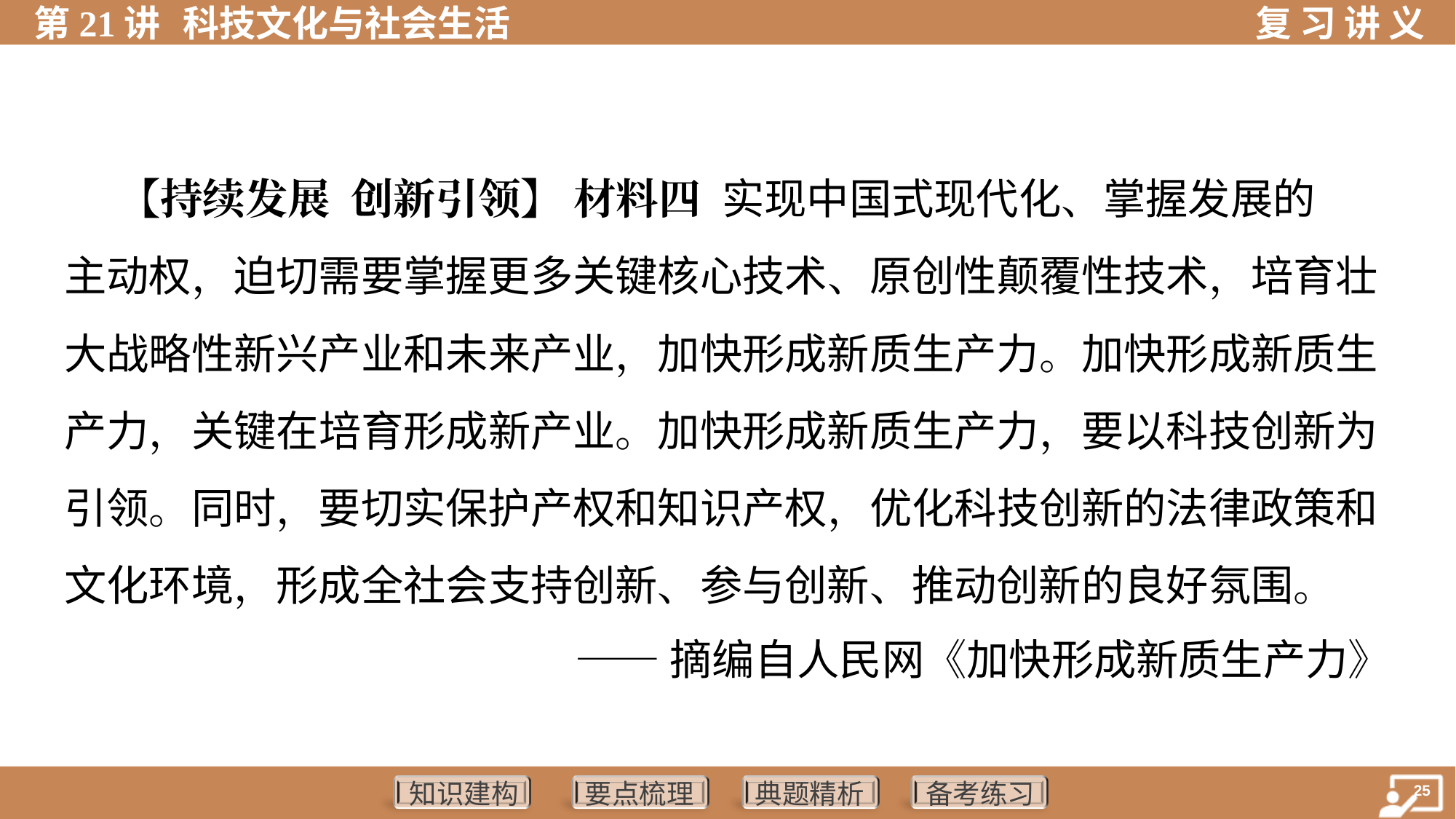

【持续发展  创新引领】 材料四  实现中国式现代化、掌握发展的
主动权，迫切需要掌握更多关键核心技术、原创性颠覆性技术，培育壮
大战略性新兴产业和未来产业，加快形成新质生产力。加快形成新质生
产力，关键在培育形成新产业。加快形成新质生产力，要以科技创新为
引领。同时，要切实保护产权和知识产权，优化科技创新的法律政策和
文化环境，形成全社会支持创新、参与创新、推动创新的良好氛围。
——摘编自人民网《加快形成新质生产力》